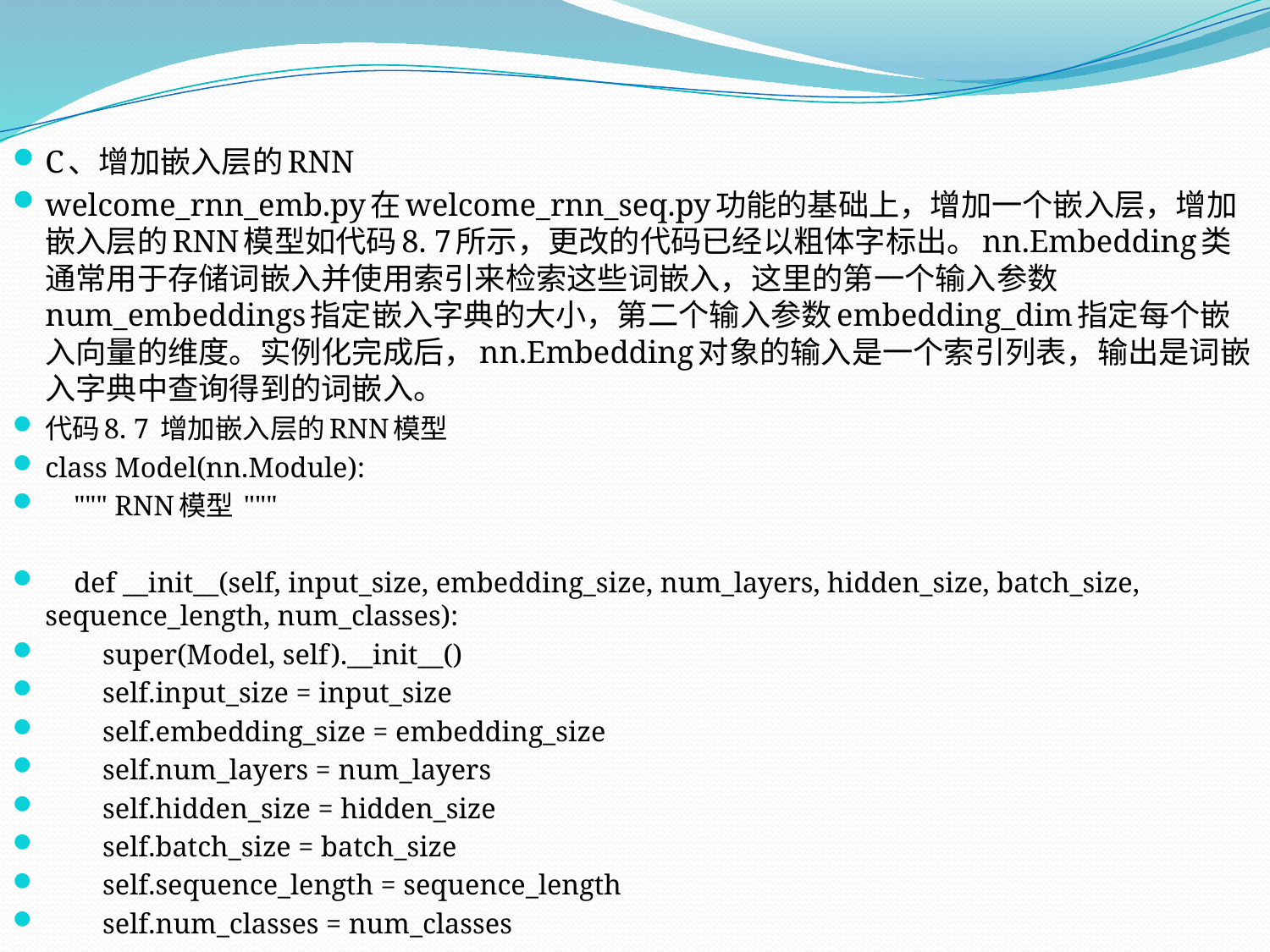

C、增加嵌入层的RNN
welcome_rnn_emb.py在welcome_rnn_seq.py功能的基础上，增加一个嵌入层，增加嵌入层的RNN模型如代码8. 7所示，更改的代码已经以粗体字标出。nn.Embedding类通常用于存储词嵌入并使用索引来检索这些词嵌入，这里的第一个输入参数num_embeddings指定嵌入字典的大小，第二个输入参数embedding_dim指定每个嵌入向量的维度。实例化完成后，nn.Embedding对象的输入是一个索引列表，输出是词嵌入字典中查询得到的词嵌入。
代码8. 7 增加嵌入层的RNN模型
class Model(nn.Module):
    """ RNN模型 """

    def __init__(self, input_size, embedding_size, num_layers, hidden_size, batch_size, sequence_length, num_classes):
        super(Model, self).__init__()
        self.input_size = input_size
        self.embedding_size = embedding_size
        self.num_layers = num_layers
        self.hidden_size = hidden_size
        self.batch_size = batch_size
        self.sequence_length = sequence_length
        self.num_classes = num_classes